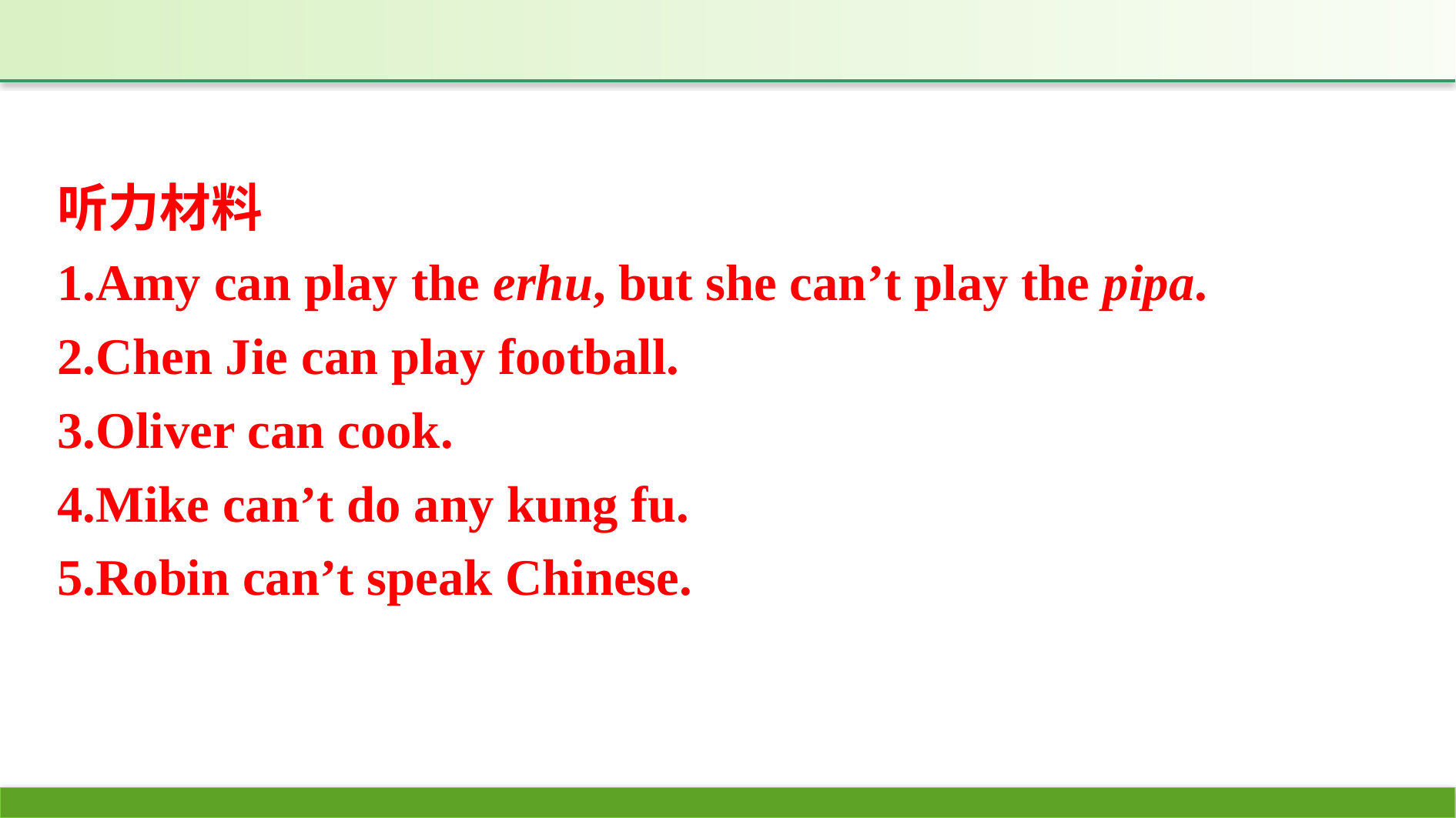

听力材料
1.Amy can play the erhu, but she can’t play the pipa.
2.Chen Jie can play football.
3.Oliver can cook.
4.Mike can’t do any kung fu.
5.Robin can’t speak Chinese.